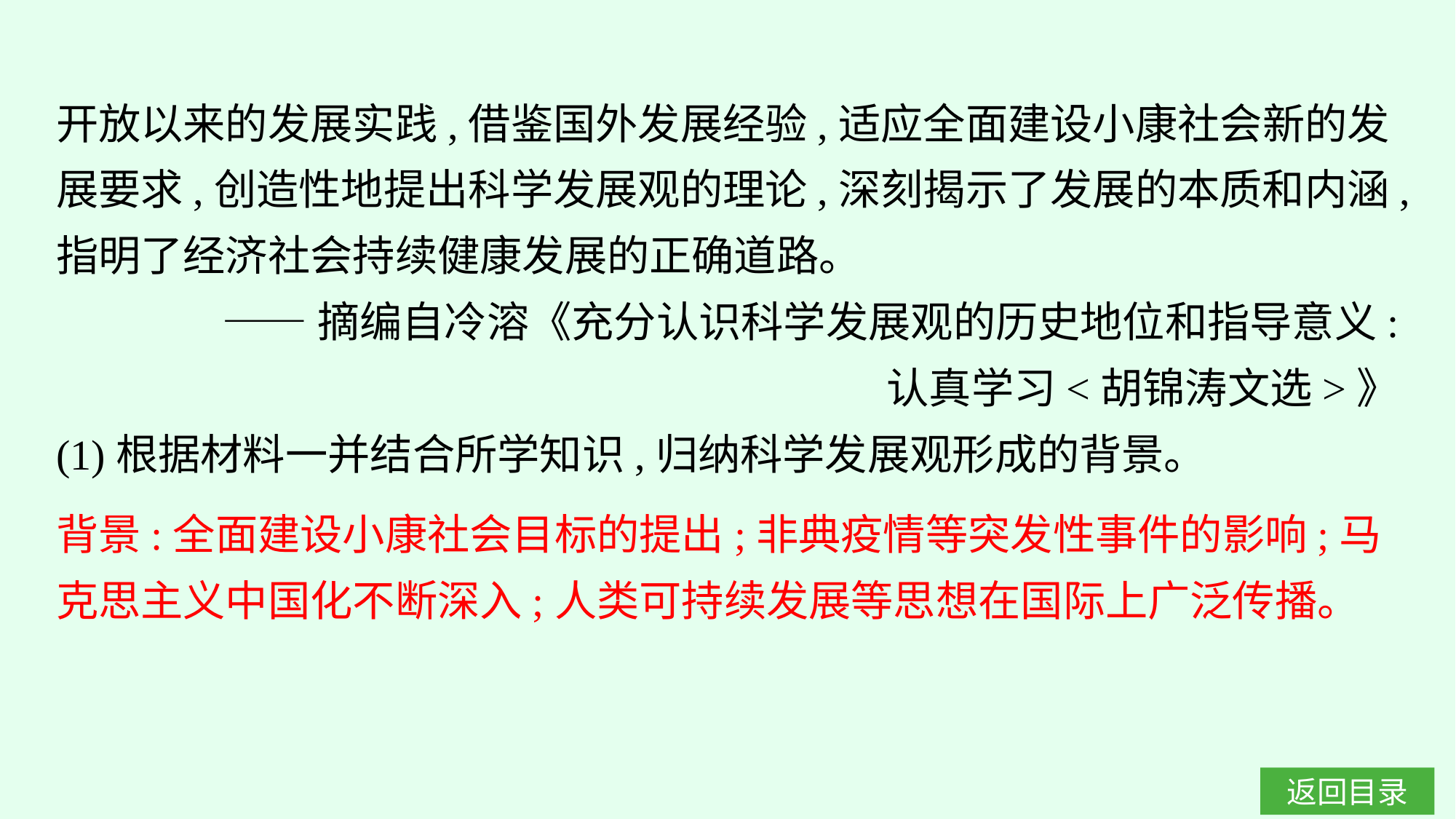

开放以来的发展实践,借鉴国外发展经验,适应全面建设小康社会新的发展要求,创造性地提出科学发展观的理论,深刻揭示了发展的本质和内涵,指明了经济社会持续健康发展的正确道路。
——摘编自冷溶《充分认识科学发展观的历史地位和指导意义:
认真学习<胡锦涛文选>》
(1)根据材料一并结合所学知识,归纳科学发展观形成的背景。
背景:全面建设小康社会目标的提出;非典疫情等突发性事件的影响;马克思主义中国化不断深入;人类可持续发展等思想在国际上广泛传播。